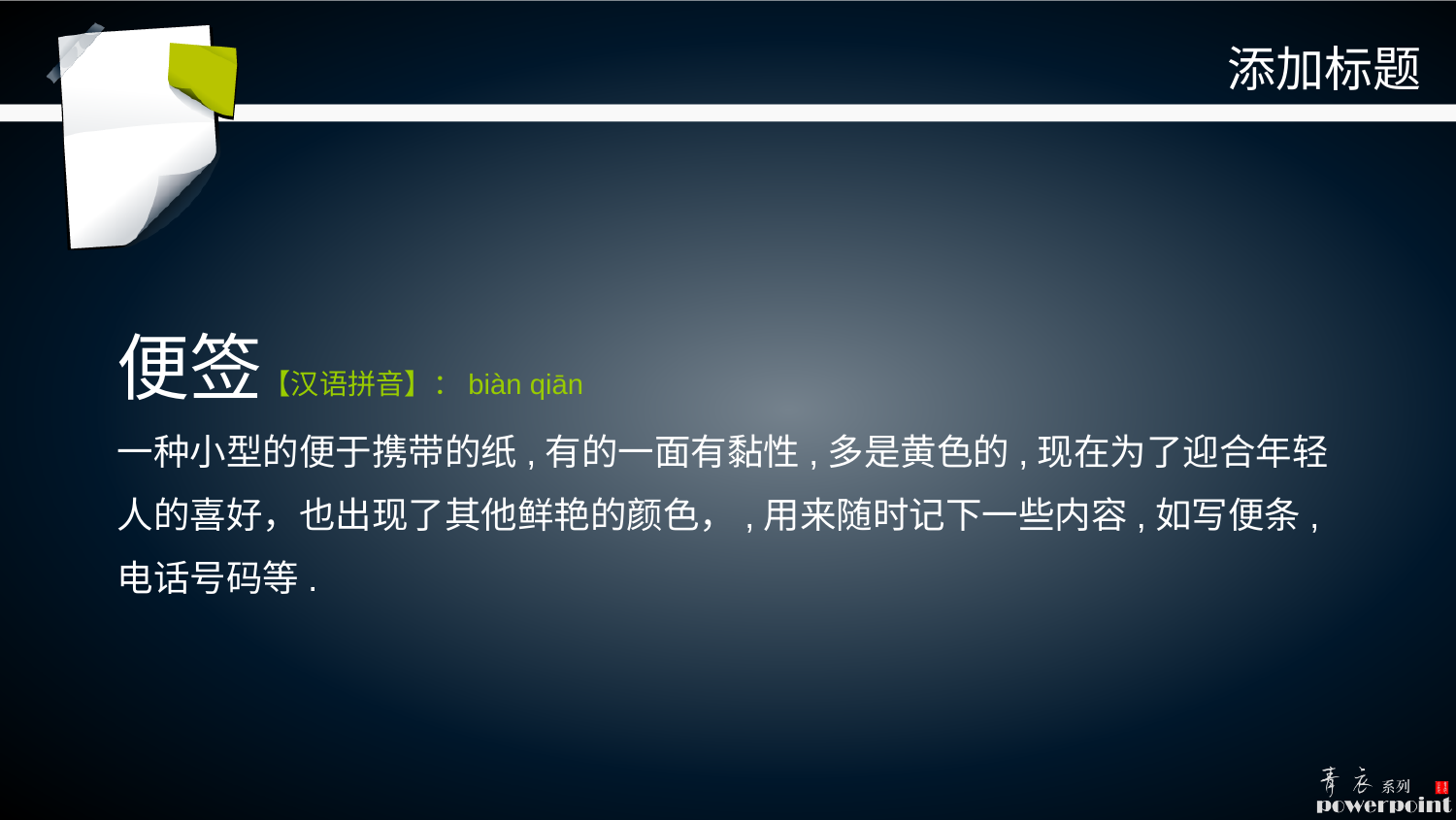

添加标题
便签【汉语拼音】：biàn qiān
一种小型的便于携带的纸,有的一面有黏性,多是黄色的,现在为了迎合年轻人的喜好，也出现了其他鲜艳的颜色，,用来随时记下一些内容,如写便条,电话号码等.